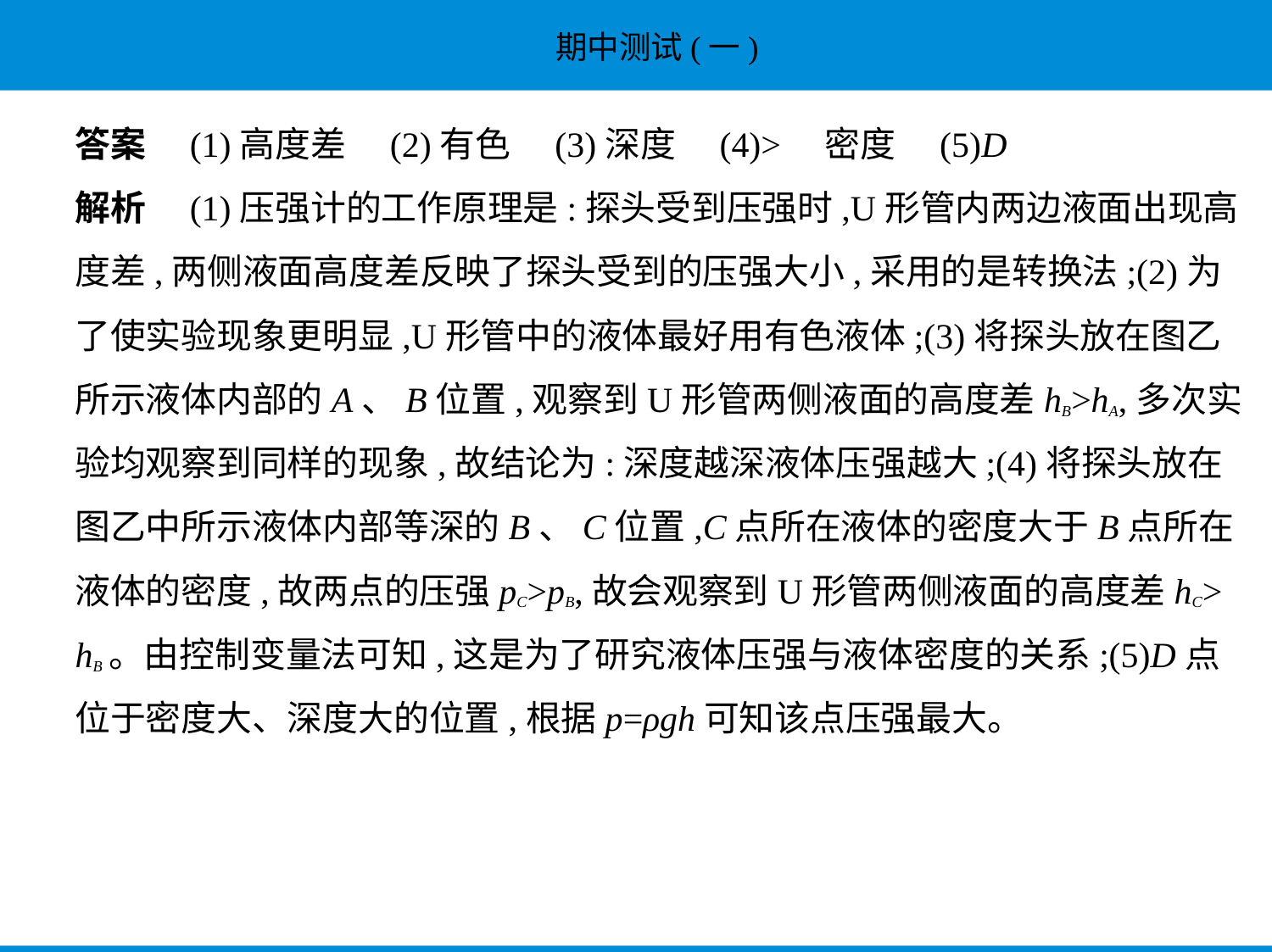

答案　(1)高度差　(2)有色　(3)深度　(4)>　密度　(5)D
解析　(1)压强计的工作原理是:探头受到压强时,U形管内两边液面出现高
度差,两侧液面高度差反映了探头受到的压强大小,采用的是转换法;(2)为
了使实验现象更明显,U形管中的液体最好用有色液体;(3)将探头放在图乙
所示液体内部的A、B位置,观察到U形管两侧液面的高度差hB>hA,多次实
验均观察到同样的现象,故结论为:深度越深液体压强越大;(4)将探头放在
图乙中所示液体内部等深的B、C位置,C点所在液体的密度大于B点所在
液体的密度,故两点的压强pC>pB,故会观察到U形管两侧液面的高度差hC>
hB。由控制变量法可知,这是为了研究液体压强与液体密度的关系;(5)D点
位于密度大、深度大的位置,根据p=ρgh可知该点压强最大。